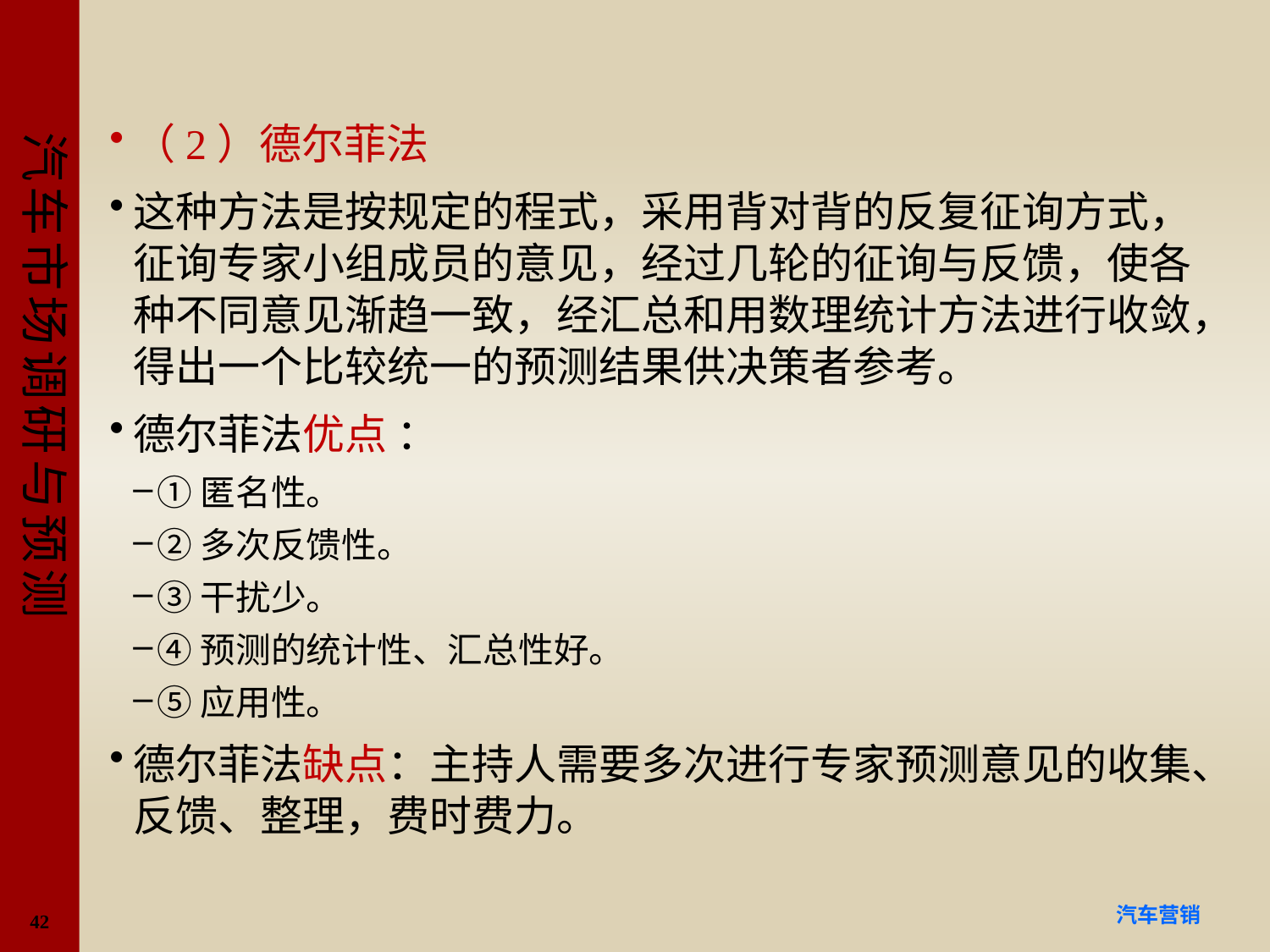

#
（2）德尔菲法
这种方法是按规定的程式，采用背对背的反复征询方式，征询专家小组成员的意见，经过几轮的征询与反馈，使各种不同意见渐趋一致，经汇总和用数理统计方法进行收敛，得出一个比较统一的预测结果供决策者参考。
德尔菲法优点 ：
①匿名性。
②多次反馈性。
③干扰少。
④预测的统计性、汇总性好。
⑤应用性。
德尔菲法缺点：主持人需要多次进行专家预测意见的收集、反馈、整理，费时费力。

42